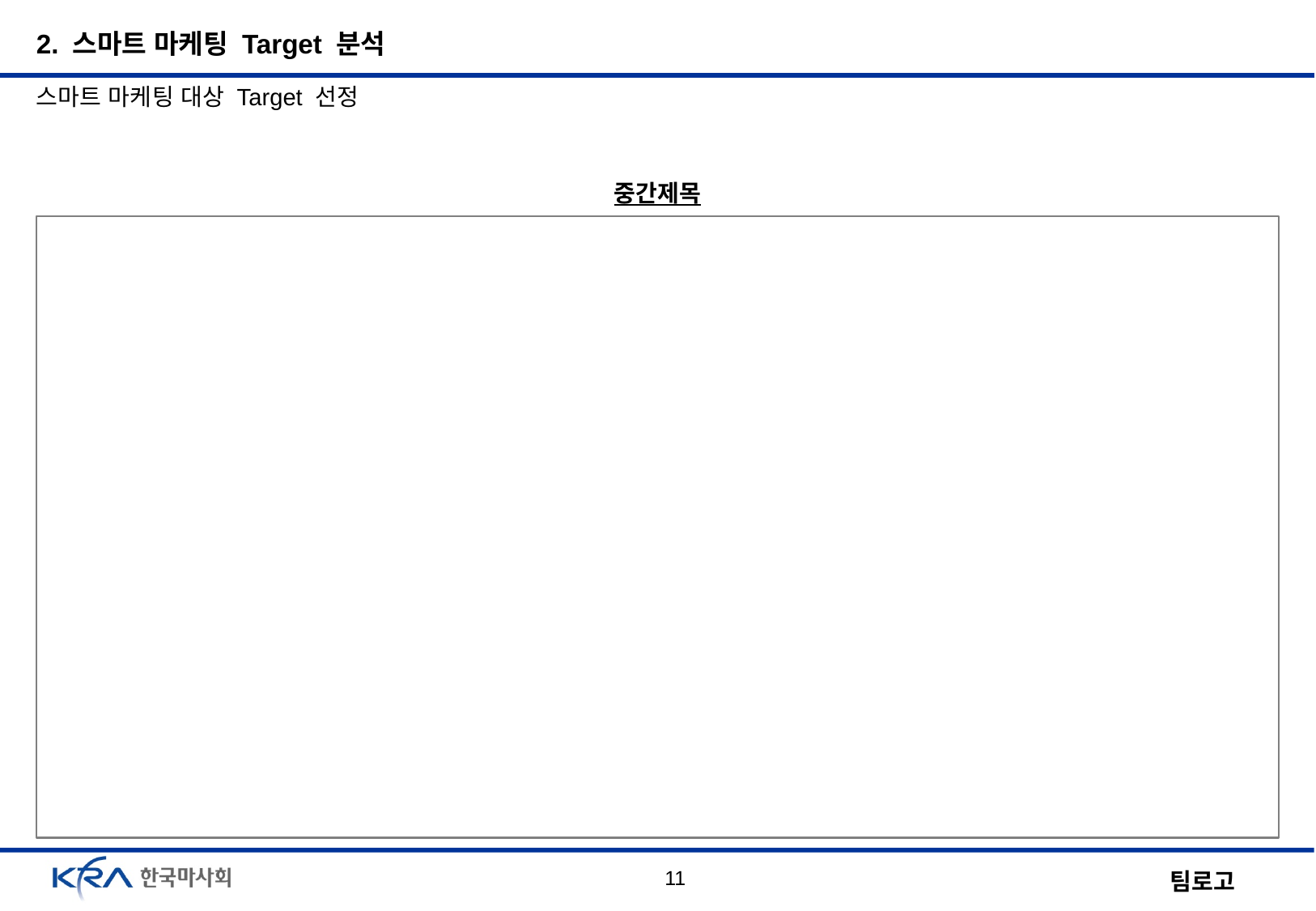

2. 스마트 마케팅 Target 분석
스마트 마케팅 대상 Target 선정
중간제목

11